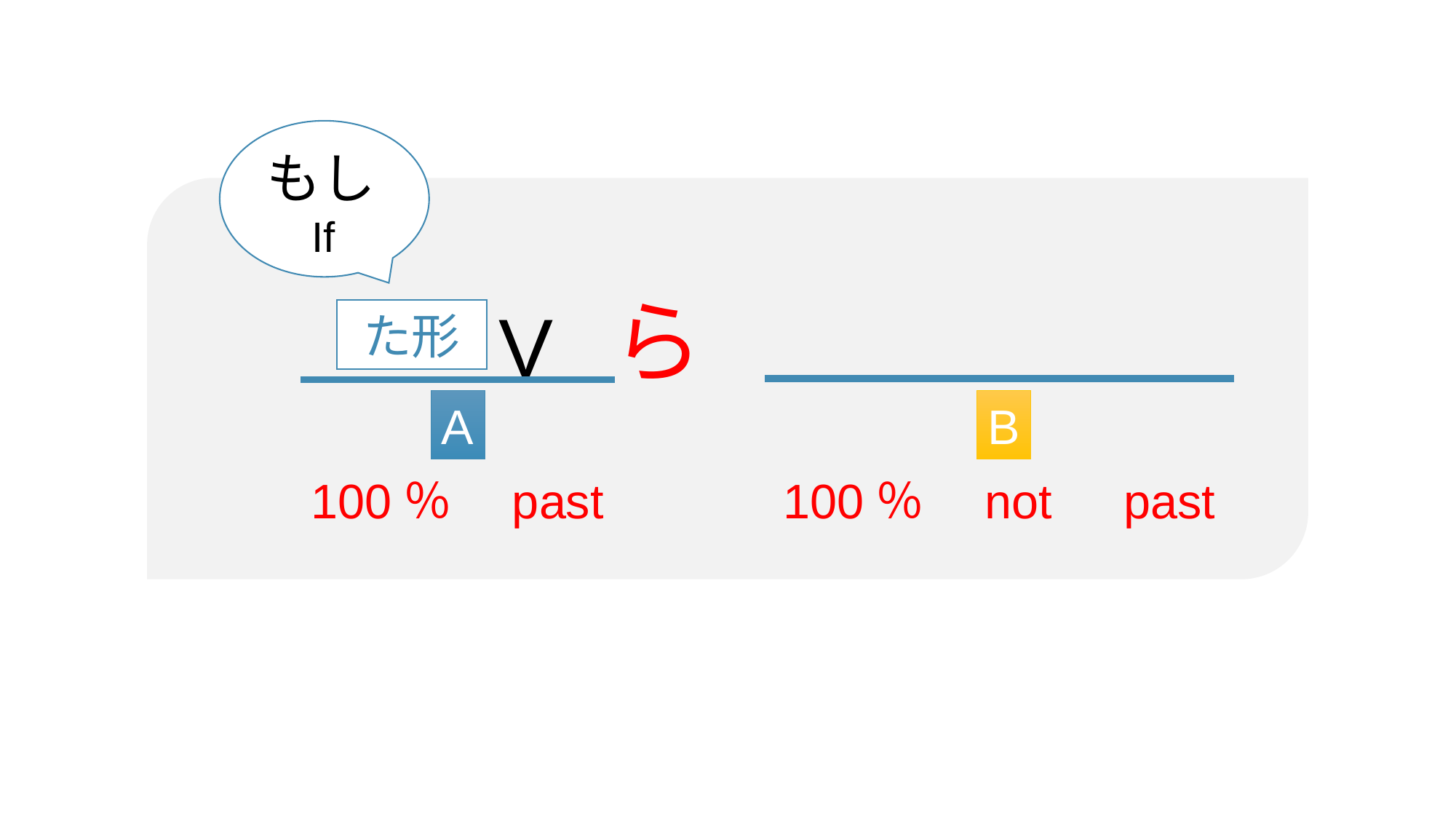

もしIf

ら
V
た形
B
A
100％　past
100％　not　past